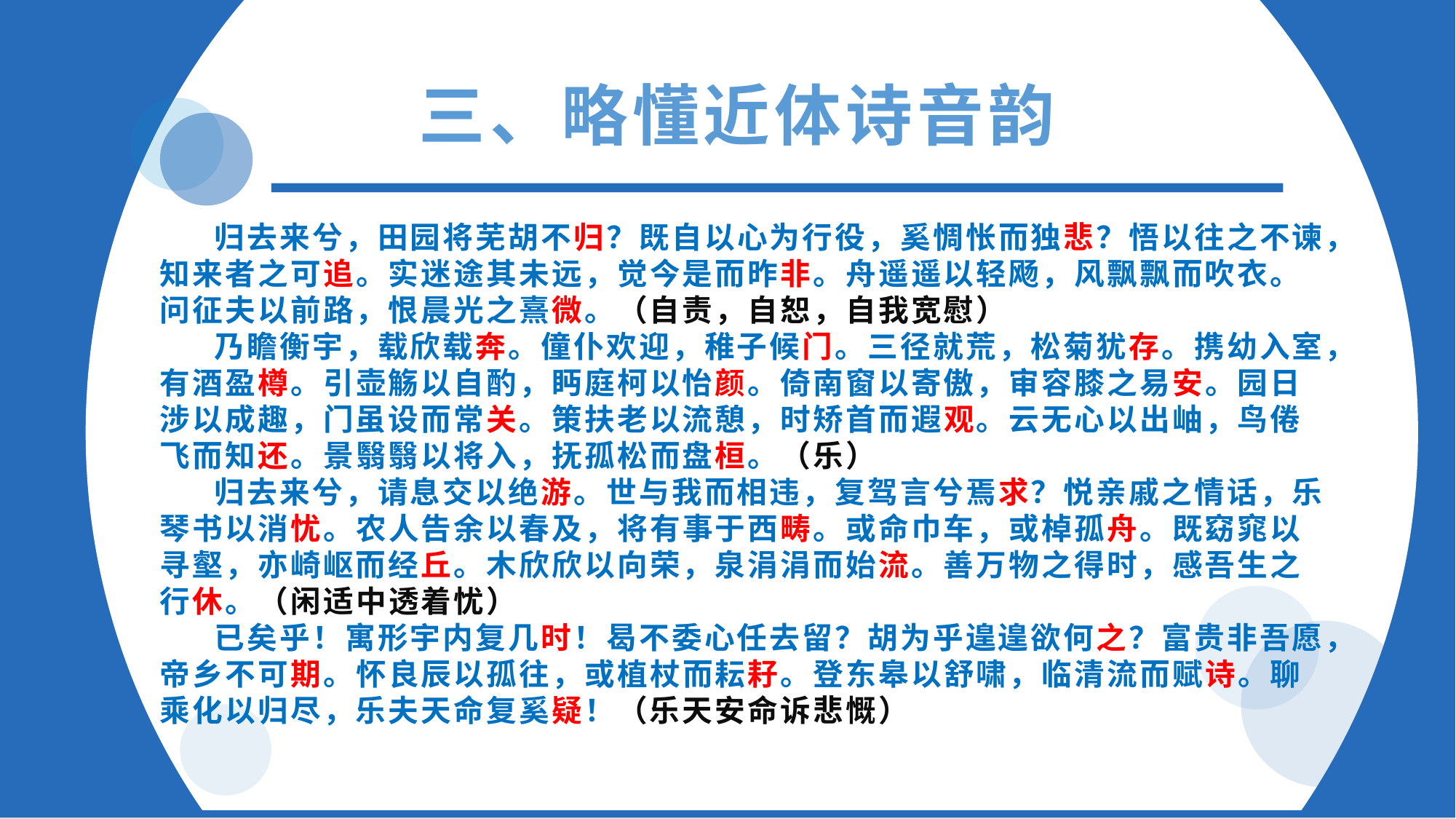

三、略懂近体诗音韵

归去来兮，田园将芜胡不归？既自以心为行役，奚惆怅而独悲？悟以往之不谏，知来者之可追。实迷途其未远，觉今是而昨非。舟遥遥以轻飏，风飘飘而吹衣。问征夫以前路，恨晨光之熹微。（自责，自恕，自我宽慰）
乃瞻衡宇，载欣载奔。僮仆欢迎，稚子候门。三径就荒，松菊犹存。携幼入室，有酒盈樽。引壶觞以自酌，眄庭柯以怡颜。倚南窗以寄傲，审容膝之易安。园日涉以成趣，门虽设而常关。策扶老以流憩，时矫首而遐观。云无心以出岫，鸟倦飞而知还。景翳翳以将入，抚孤松而盘桓。（乐）
归去来兮，请息交以绝游。世与我而相违，复驾言兮焉求？悦亲戚之情话，乐琴书以消忧。农人告余以春及，将有事于西畴。或命巾车，或棹孤舟。既窈窕以寻壑，亦崎岖而经丘。木欣欣以向荣，泉涓涓而始流。善万物之得时，感吾生之行休。（闲适中透着忧）
已矣乎！寓形宇内复几时！曷不委心任去留？胡为乎遑遑欲何之？富贵非吾愿，帝乡不可期。怀良辰以孤往，或植杖而耘耔。登东皋以舒啸，临清流而赋诗。聊乘化以归尽，乐夫天命复奚疑！（乐天安命诉悲慨）